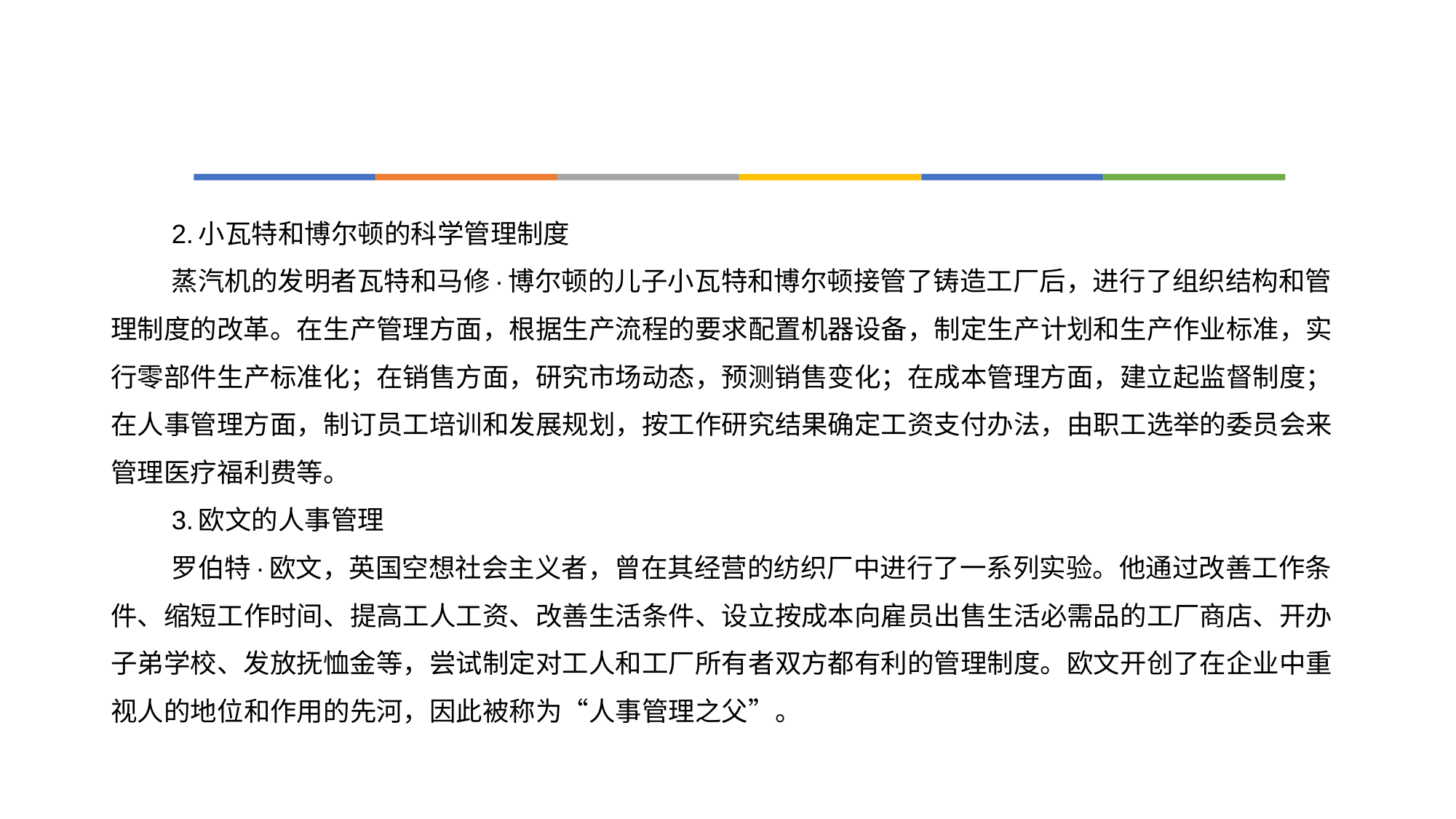

#
2.小瓦特和博尔顿的科学管理制度
蒸汽机的发明者瓦特和马修·博尔顿的儿子小瓦特和博尔顿接管了铸造工厂后，进行了组织结构和管理制度的改革。在生产管理方面，根据生产流程的要求配置机器设备，制定生产计划和生产作业标准，实行零部件生产标准化；在销售方面，研究市场动态，预测销售变化；在成本管理方面，建立起监督制度；在人事管理方面，制订员工培训和发展规划，按工作研究结果确定工资支付办法，由职工选举的委员会来管理医疗福利费等。
3.欧文的人事管理
罗伯特·欧文，英国空想社会主义者，曾在其经营的纺织厂中进行了一系列实验。他通过改善工作条件、缩短工作时间、提高工人工资、改善生活条件、设立按成本向雇员出售生活必需品的工厂商店、开办子弟学校、发放抚恤金等，尝试制定对工人和工厂所有者双方都有利的管理制度。欧文开创了在企业中重视人的地位和作用的先河，因此被称为“人事管理之父”。